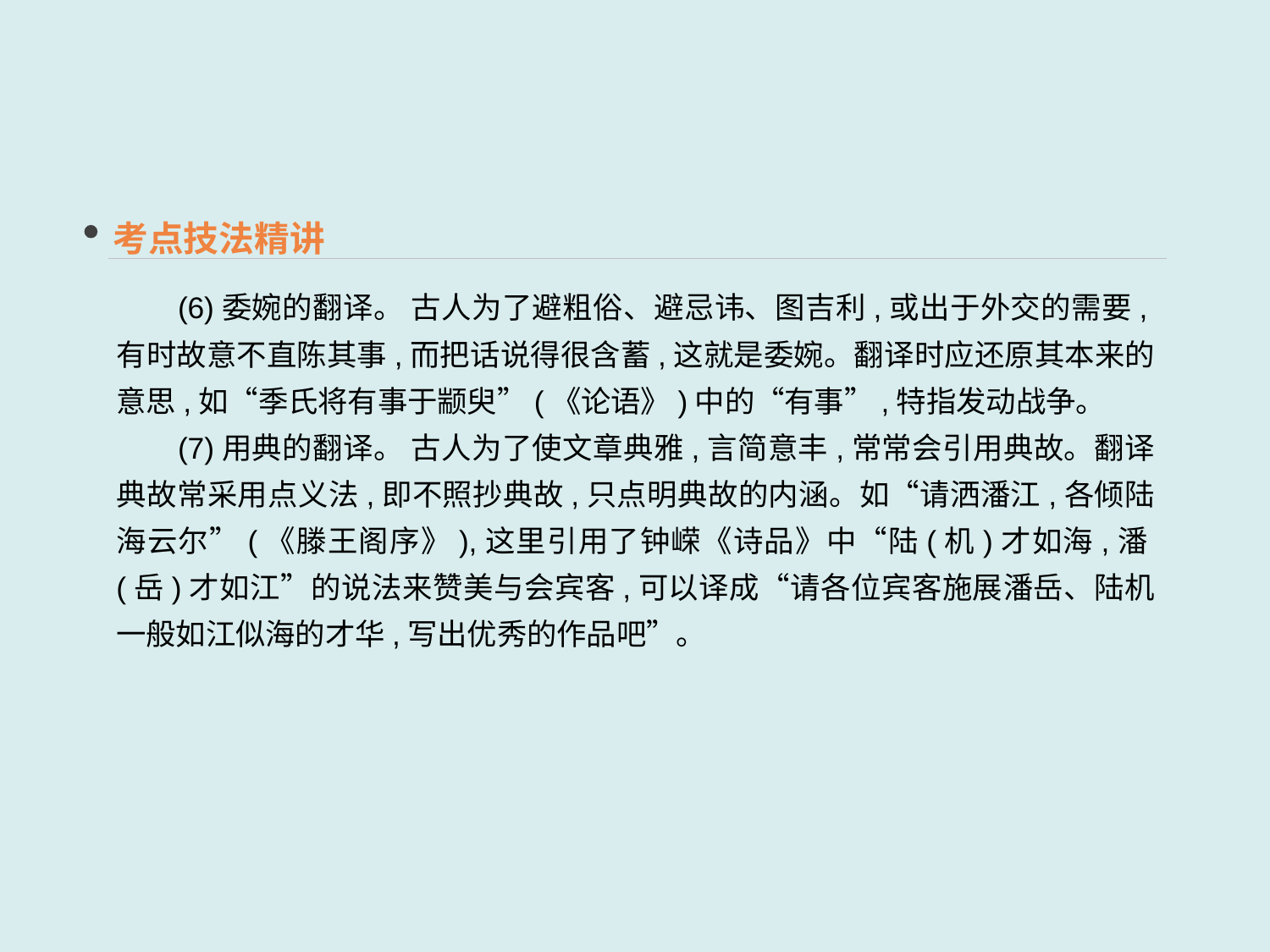

考点技法精讲

       (6)委婉的翻译。 古人为了避粗俗、避忌讳、图吉利,或出于外交的需要,有时故意不直陈其事,而把话说得很含蓄,这就是委婉。翻译时应还原其本来的意思,如“季氏将有事于颛臾”(《论语》)中的“有事”,特指发动战争。
       (7)用典的翻译。 古人为了使文章典雅,言简意丰,常常会引用典故。翻译典故常采用点义法,即不照抄典故,只点明典故的内涵。如“请洒潘江,各倾陆海云尔”(《滕王阁序》),这里引用了钟嵘《诗品》中“陆(机)才如海,潘(岳)才如江”的说法来赞美与会宾客,可以译成“请各位宾客施展潘岳、陆机一般如江似海的才华,写出优秀的作品吧”。